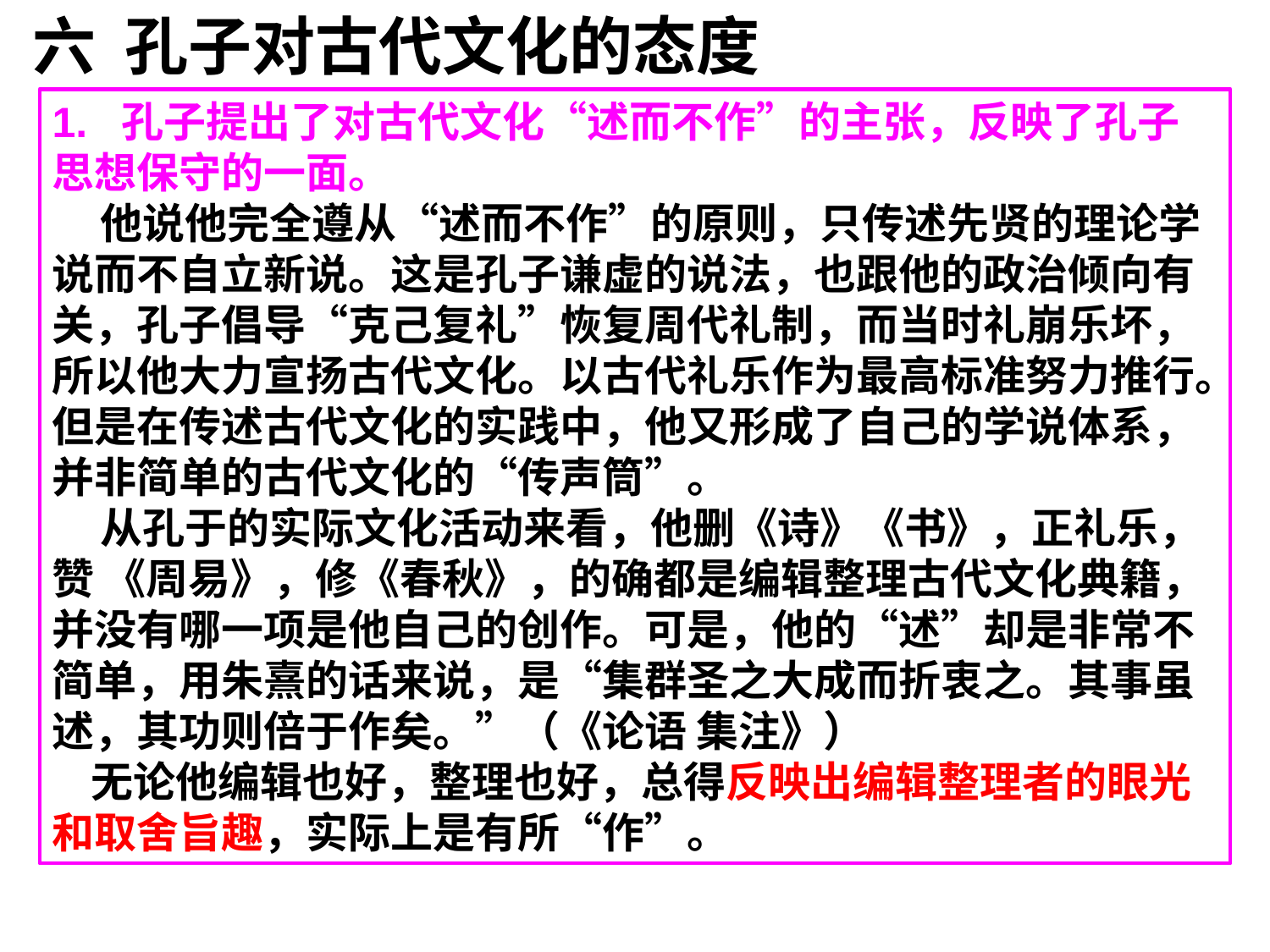

六  孔子对古代文化的态度
1.  孔子提出了对古代文化“述而不作”的主张，反映了孔子思想保守的一面。
    他说他完全遵从“述而不作”的原则，只传述先贤的理论学说而不自立新说。这是孔子谦虚的说法，也跟他的政治倾向有关，孔子倡导“克己复礼”恢复周代礼制，而当时礼崩乐坏，所以他大力宣扬古代文化。以古代礼乐作为最高标准努力推行。但是在传述古代文化的实践中，他又形成了自己的学说体系，并非简单的古代文化的“传声筒”。
    从孔于的实际文化活动来看，他删《诗》《书》，正礼乐，赞 《周易》，修《春秋》，的确都是编辑整理古代文化典籍，并没有哪一项是他自己的创作。可是，他的“述”却是非常不简单，用朱熹的话来说，是“集群圣之大成而折衷之。其事虽述，其功则倍于作矣。”（《论语 集注》）
   无论他编辑也好，整理也好，总得反映出编辑整理者的眼光和取舍旨趣，实际上是有所“作”。